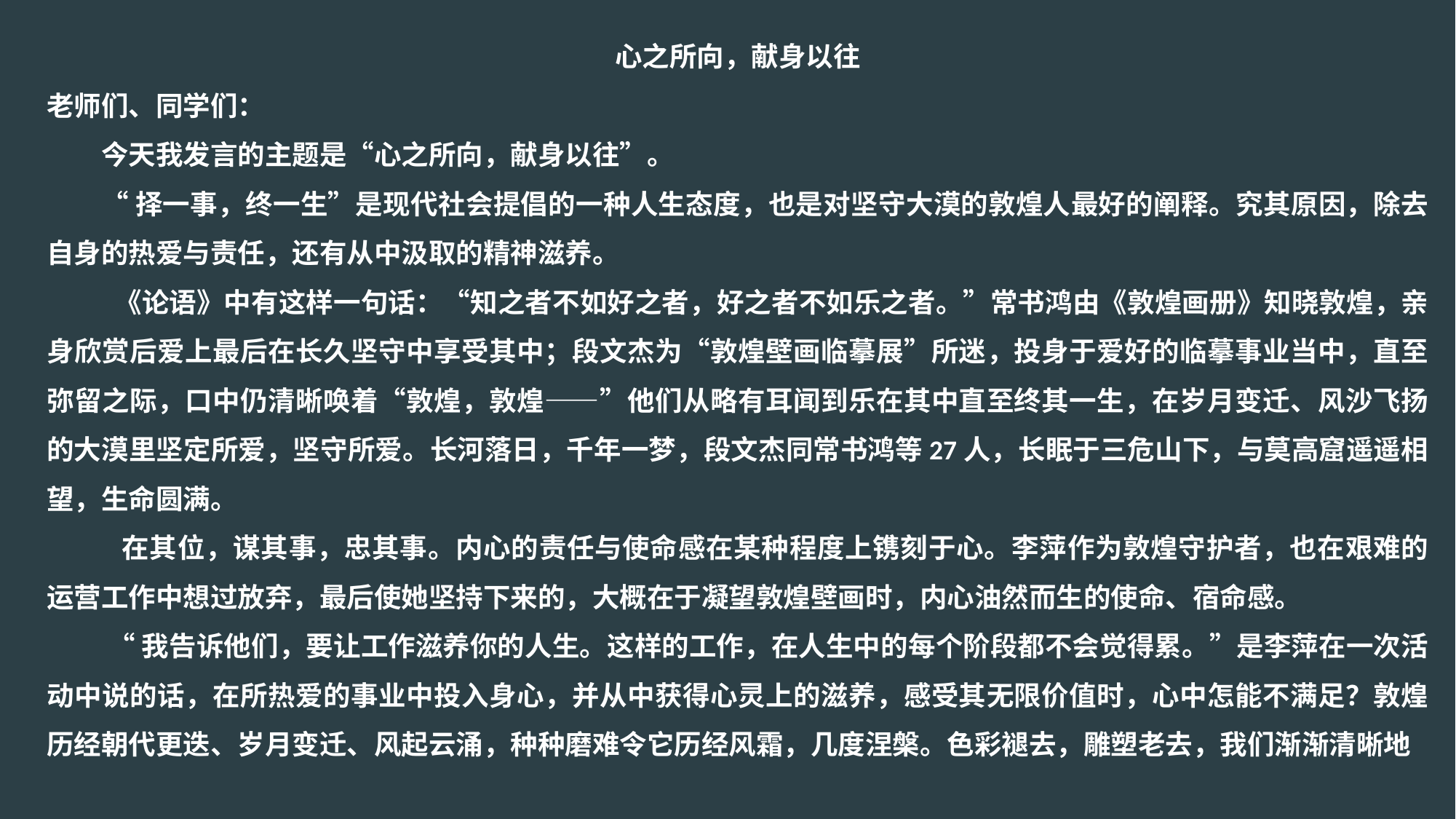

心之所向，献身以往
老师们、同学们：
今天我发言的主题是“心之所向，献身以往”。
“择一事，终一生”是现代社会提倡的一种人生态度，也是对坚守大漠的敦煌人最好的阐释。究其原因，除去自身的热爱与责任，还有从中汲取的精神滋养。
 《论语》中有这样一句话：“知之者不如好之者，好之者不如乐之者。”常书鸿由《敦煌画册》知晓敦煌，亲身欣赏后爱上最后在长久坚守中享受其中；段文杰为“敦煌壁画临摹展”所迷，投身于爱好的临摹事业当中，直至弥留之际，口中仍清晰唤着“敦煌，敦煌——”他们从略有耳闻到乐在其中直至终其一生，在岁月变迁、风沙飞扬的大漠里坚定所爱，坚守所爱。长河落日，千年一梦，段文杰同常书鸿等27人，长眠于三危山下，与莫高窟遥遥相望，生命圆满。
  在其位，谋其事，忠其事。内心的责任与使命感在某种程度上镌刻于心。李萍作为敦煌守护者，也在艰难的运营工作中想过放弃，最后使她坚持下来的，大概在于凝望敦煌壁画时，内心油然而生的使命、宿命感。
 “我告诉他们，要让工作滋养你的人生。这样的工作，在人生中的每个阶段都不会觉得累。”是李萍在一次活动中说的话，在所热爱的事业中投入身心，并从中获得心灵上的滋养，感受其无限价值时，心中怎能不满足？敦煌历经朝代更迭、岁月变迁、风起云涌，种种磨难令它历经风霜，几度涅槃。色彩褪去，雕塑老去，我们渐渐清晰地